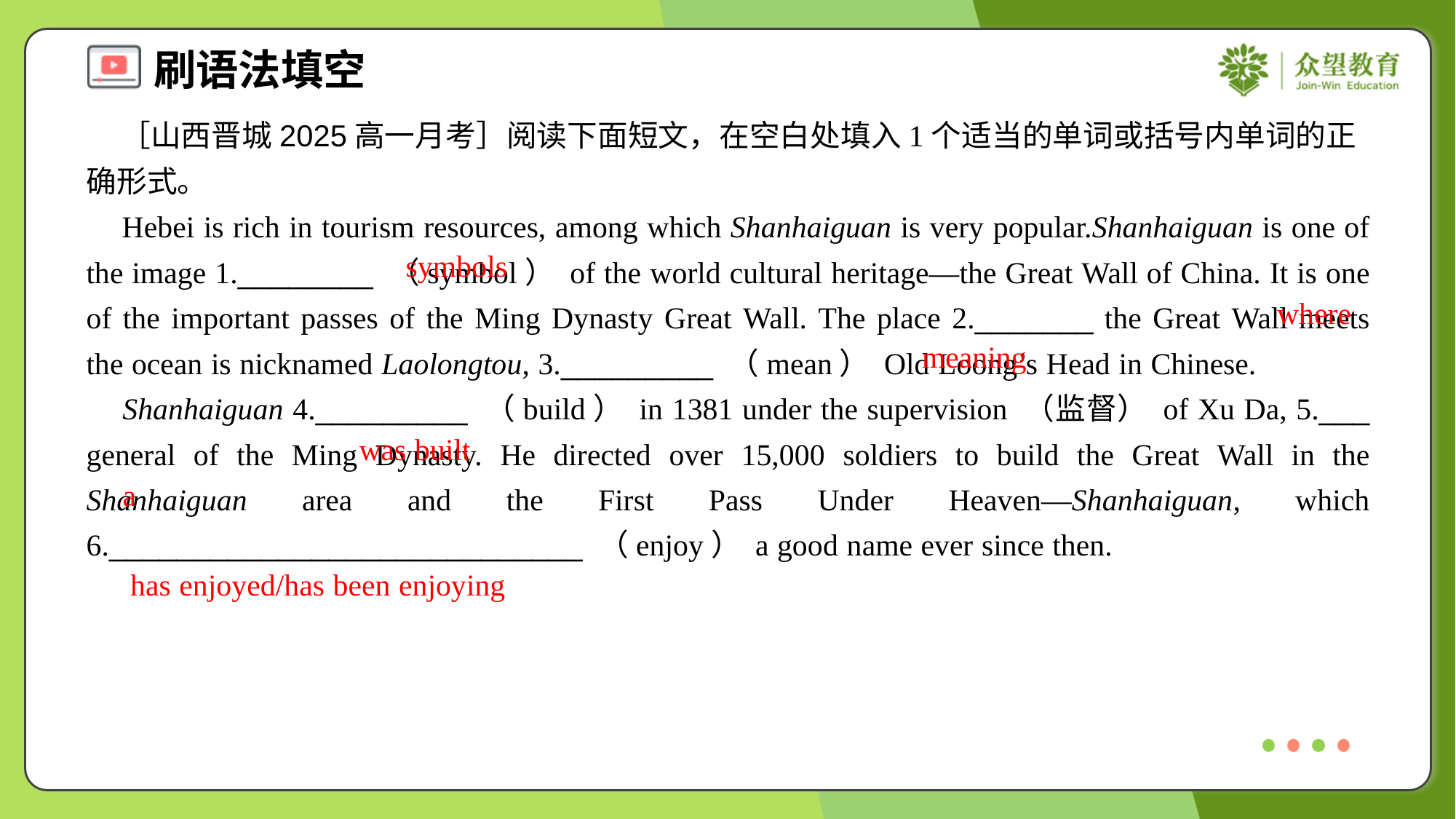

［山西晋城2025高一月考］阅读下面短文，在空白处填入1个适当的单词或括号内单词的正确形式。
    Hebei is rich in tourism resources, among which Shanhaiguan is very popular.Shanhaiguan is one of the image 1.________ （symbol） of the world cultural heritage—the Great Wall of China. It is one of the important passes of the Ming Dynasty Great Wall. The place 2._______ the Great Wall meets the ocean is nicknamed Laolongtou, 3._________ （mean） Old Loong’s Head in Chinese.
    Shanhaiguan 4._________ （build） in 1381 under the supervision （监督） of Xu Da, 5.___ general of the Ming Dynasty. He directed over 15,000 soldiers to build the Great Wall in the Shanhaiguan area and the First Pass Under Heaven—Shanhaiguan, which 6.____________________________ （enjoy） a good name ever since then.
symbols
where
meaning
was built
a
has enjoyed/has been enjoying